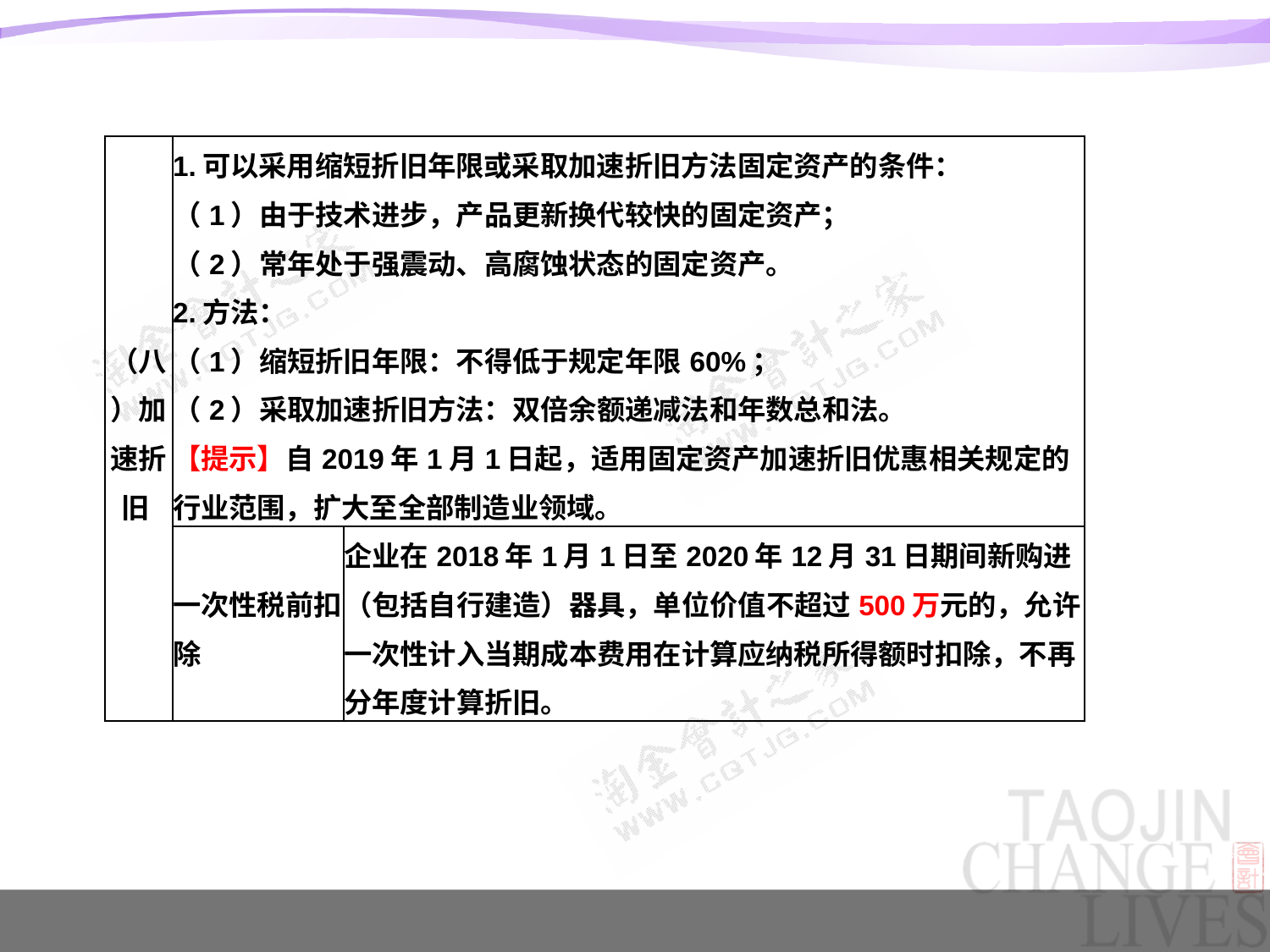

#
| （八）加速折旧 | 1.可以采用缩短折旧年限或采取加速折旧方法固定资产的条件： （1）由于技术进步，产品更新换代较快的固定资产； （2）常年处于强震动、高腐蚀状态的固定资产。 2.方法： （1）缩短折旧年限：不得低于规定年限60%； （2）采取加速折旧方法：双倍余额递减法和年数总和法。 【提示】自2019年1月1日起，适用固定资产加速折旧优惠相关规定的行业范围，扩大至全部制造业领域。 |  |
| --- | --- | --- |
|  | 一次性税前扣除 | 企业在2018年1月1日至2020年12月31日期间新购进（包括自行建造）器具，单位价值不超过500万元的，允许一次性计入当期成本费用在计算应纳税所得额时扣除，不再分年度计算折旧。 |